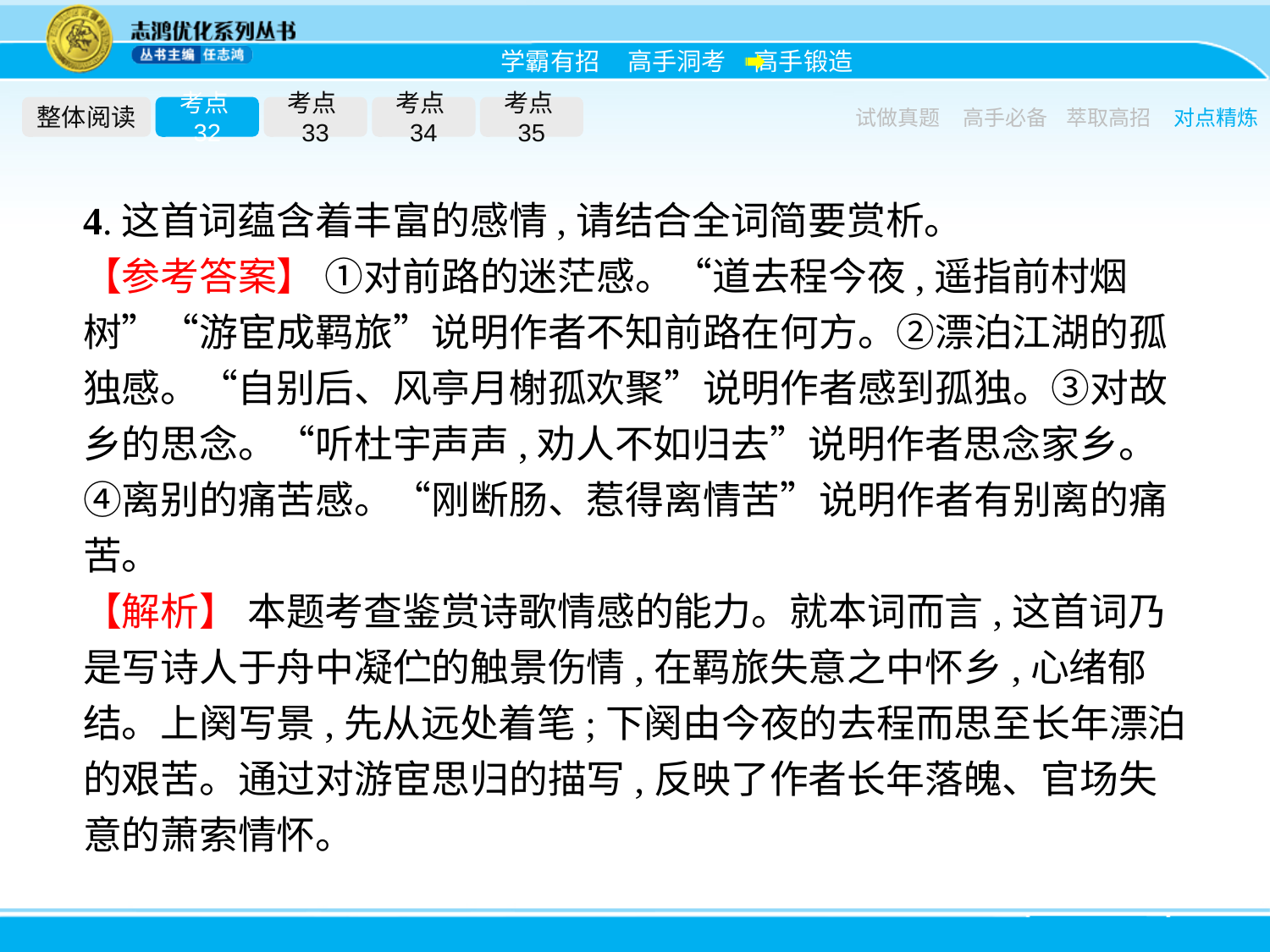

整体阅读
考点32
考点33
考点34
考点35
试做真题
高手必备
萃取高招
对点精炼
4.这首词蕴含着丰富的感情,请结合全词简要赏析。
【参考答案】 ①对前路的迷茫感。“道去程今夜,遥指前村烟树”“游宦成羁旅”说明作者不知前路在何方。②漂泊江湖的孤独感。“自别后、风亭月榭孤欢聚”说明作者感到孤独。③对故乡的思念。“听杜宇声声,劝人不如归去”说明作者思念家乡。④离别的痛苦感。“刚断肠、惹得离情苦”说明作者有别离的痛苦。
【解析】 本题考查鉴赏诗歌情感的能力。就本词而言,这首词乃是写诗人于舟中凝伫的触景伤情,在羁旅失意之中怀乡,心绪郁结。上阕写景,先从远处着笔;下阕由今夜的去程而思至长年漂泊的艰苦。通过对游宦思归的描写,反映了作者长年落魄、官场失意的萧索情怀。